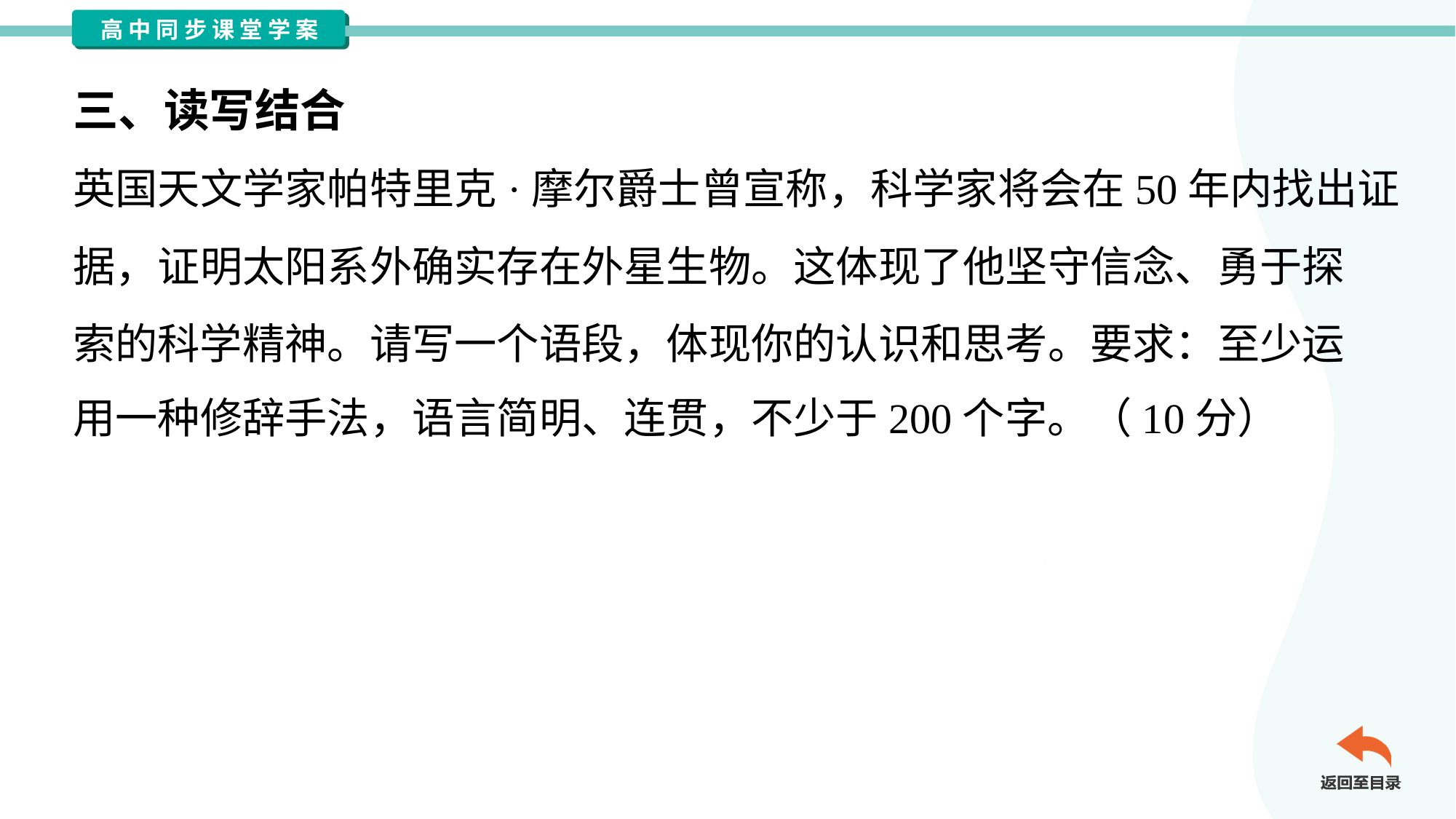

三、读写结合
英国天文学家帕特里克·摩尔爵士曾宣称，科学家将会在50年内找出证
据，证明太阳系外确实存在外星生物。这体现了他坚守信念、勇于探
索的科学精神。请写一个语段，体现你的认识和思考。要求：至少运
用一种修辞手法，语言简明、连贯，不少于200个字。（10分）